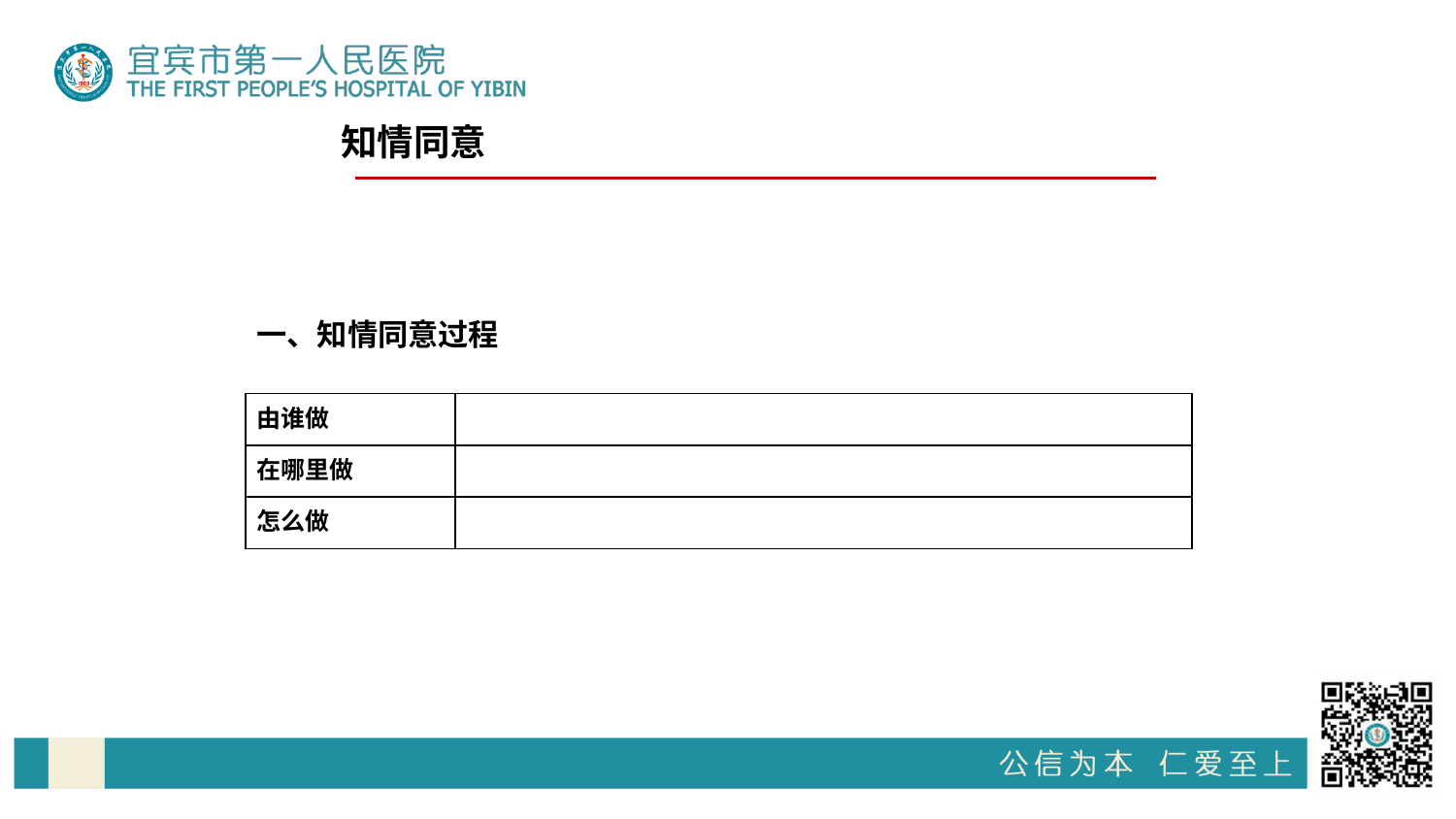

知情同意
| 一、知情同意过程 |  |
| --- | --- |
| 由谁做 |  |
| 在哪里做 |  |
| 怎么做 |  |
16
16